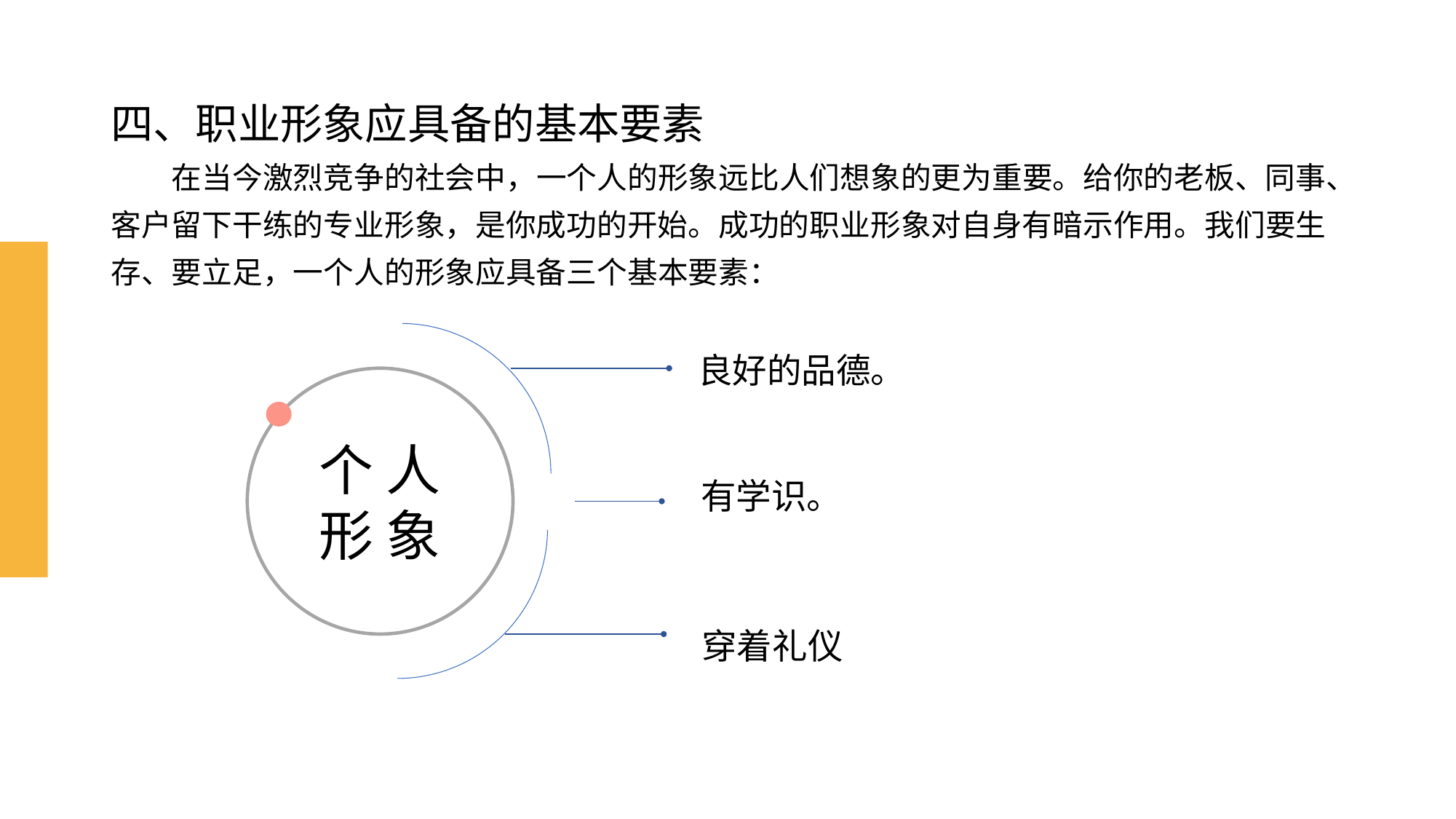

# 四、职业形象应具备的基本要素
　　在当今激烈竞争的社会中，一个人的形象远比人们想象的更为重要。给你的老板、同事、客户留下干练的专业形象，是你成功的开始。成功的职业形象对自身有暗示作用。我们要生存、要立足，一个人的形象应具备三个基本要素：

良好的品德。
个 人形 象

有学识。
穿着礼仪